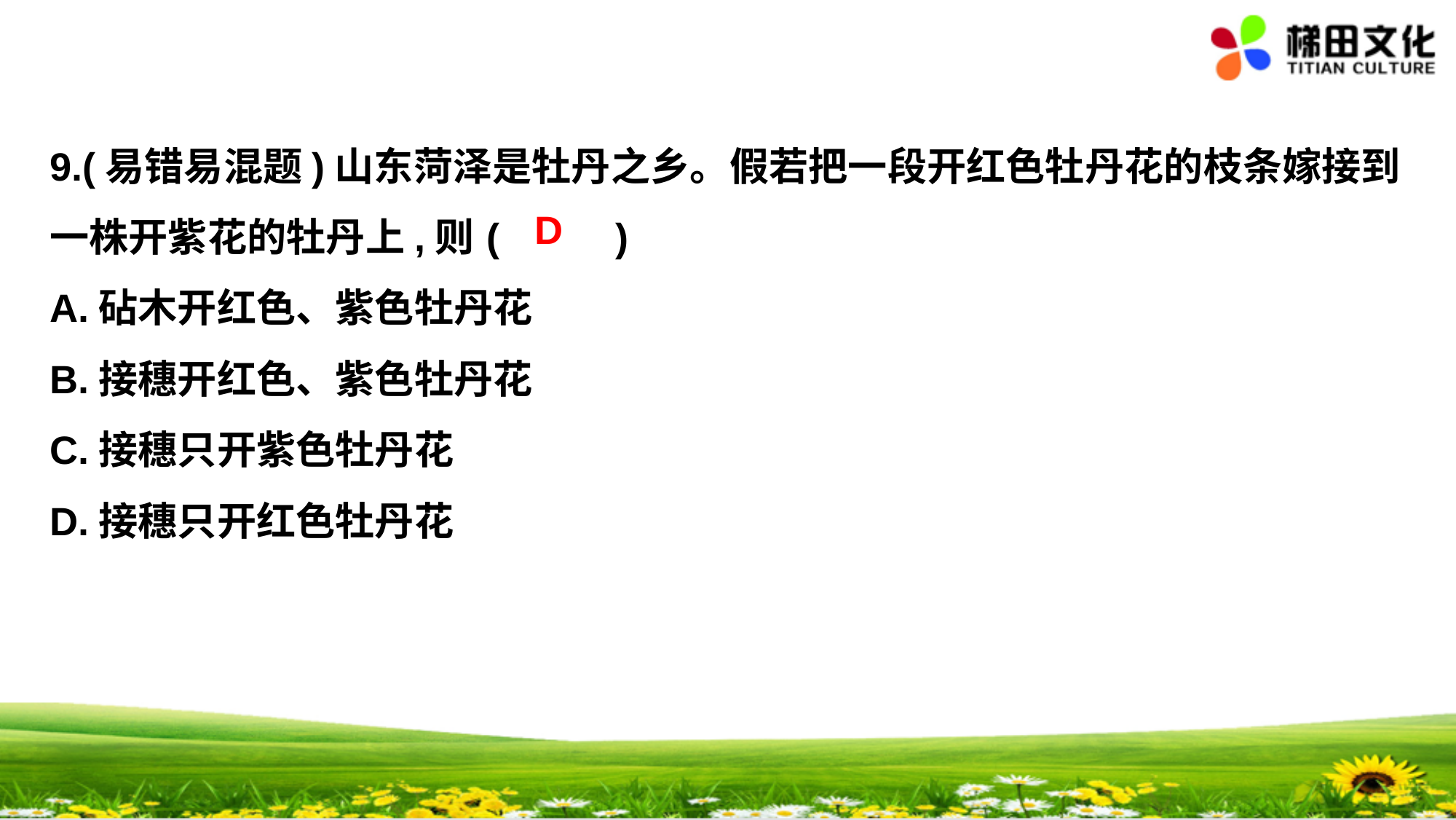

9.(易错易混题)山东菏泽是牡丹之乡。假若把一段开红色牡丹花的枝条嫁接到
一株开紫花的牡丹上,则	(　  　)
A.砧木开红色、紫色牡丹花
B.接穗开红色、紫色牡丹花
C.接穗只开紫色牡丹花
D.接穗只开红色牡丹花
D